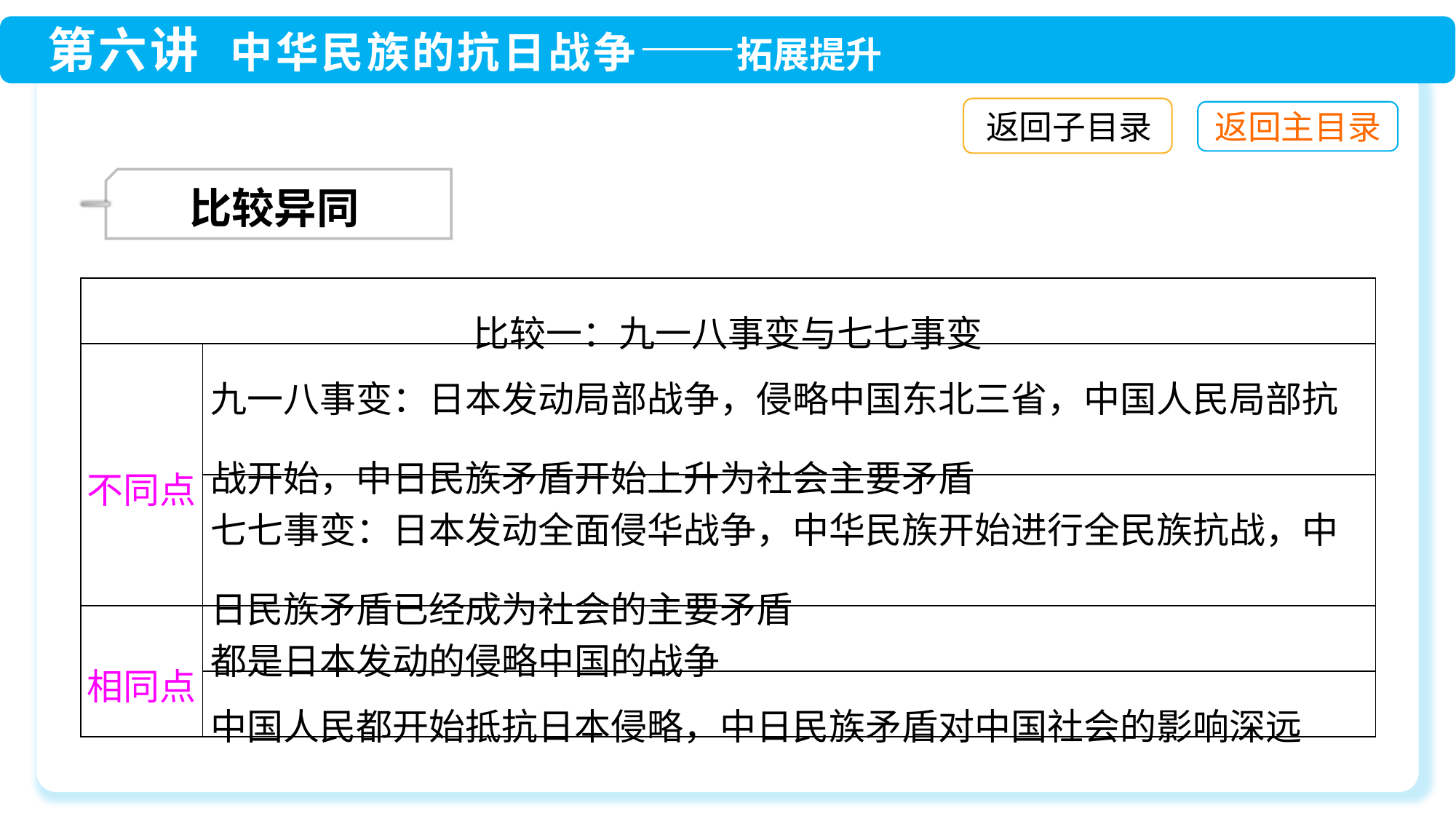

返回子目录
 比较异同

| 比较一：九一八事变与七七事变 |  |
| --- | --- |
| 不同点 | 九一八事变：日本发动局部战争，侵略中国东北三省，中国人民局部抗战开始，中日民族矛盾开始上升为社会主要矛盾 |
|  | 七七事变：日本发动全面侵华战争，中华民族开始进行全民族抗战，中日民族矛盾已经成为社会的主要矛盾 |
| 相同点 | 都是日本发动的侵略中国的战争 |
|  | 中国人民都开始抵抗日本侵略，中日民族矛盾对中国社会的影响深远 |